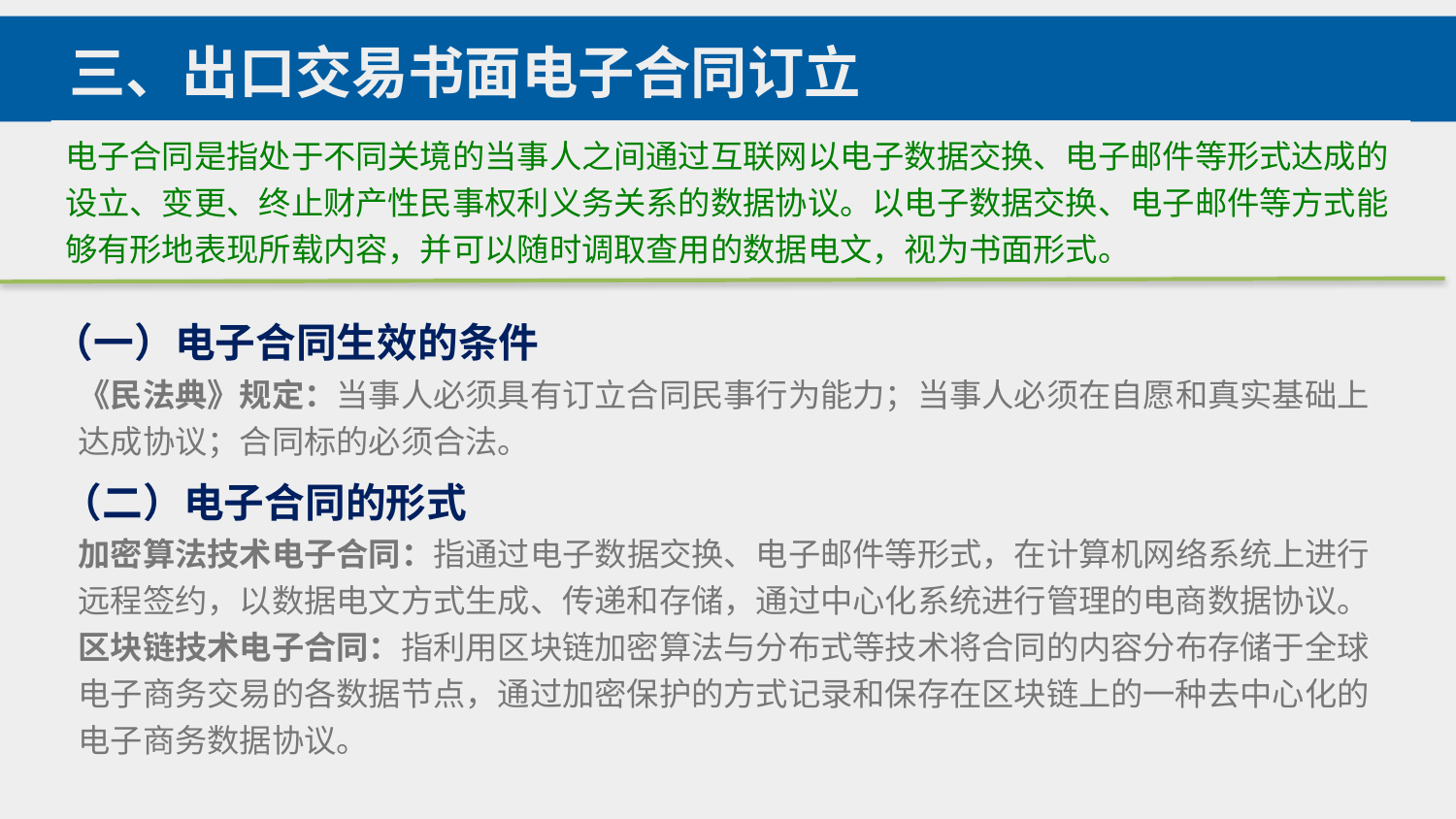

三、出口交易书面电子合同订立
电子合同是指处于不同关境的当事人之间通过互联网以电子数据交换、电子邮件等形式达成的设立、变更、终止财产性民事权利义务关系的数据协议。以电子数据交换、电子邮件等方式能够有形地表现所载内容，并可以随时调取查用的数据电文，视为书面形式。
（一）电子合同生效的条件
《民法典》规定：当事人必须具有订立合同民事行为能力；当事人必须在自愿和真实基础上达成协议；合同标的必须合法。
（二）电子合同的形式
加密算法技术电子合同：指通过电子数据交换、电子邮件等形式，在计算机网络系统上进行远程签约，以数据电文方式生成、传递和存储，通过中心化系统进行管理的电商数据协议。区块链技术电子合同：指利用区块链加密算法与分布式等技术将合同的内容分布存储于全球电子商务交易的各数据节点，通过加密保护的方式记录和保存在区块链上的一种去中心化的电子商务数据协议。